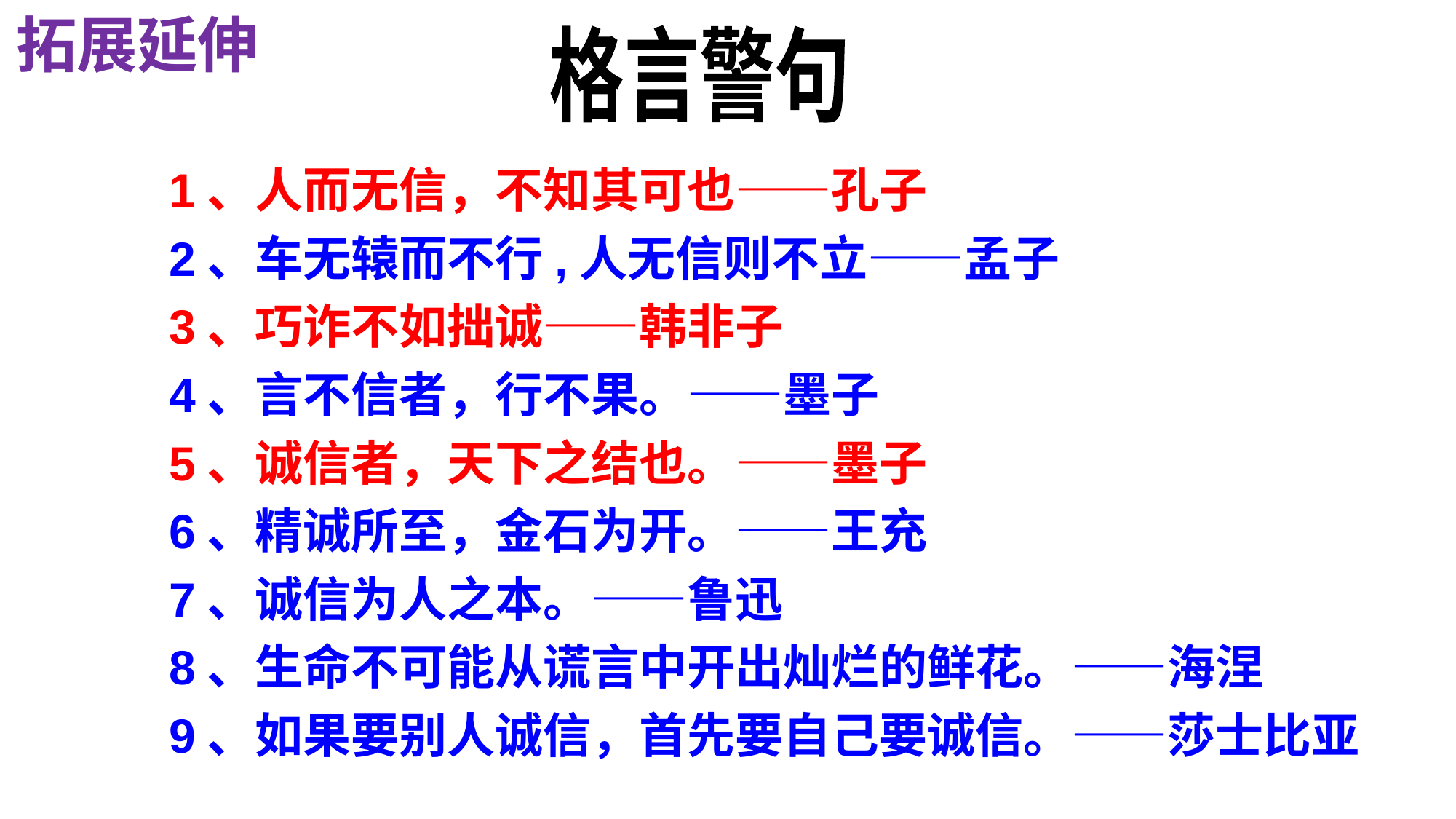

拓展延伸
格言警句
# 1、人而无信，不知其可也——孔子 2、车无辕而不行,人无信则不立——孟子 3、巧诈不如拙诚——韩非子 4、言不信者，行不果。——墨子 5、诚信者，天下之结也。——墨子 6、精诚所至，金石为开。——王充 7、诚信为人之本。——鲁迅 8、生命不可能从谎言中开出灿烂的鲜花。——海涅 9、如果要别人诚信，首先要自己要诚信。——莎士比亚